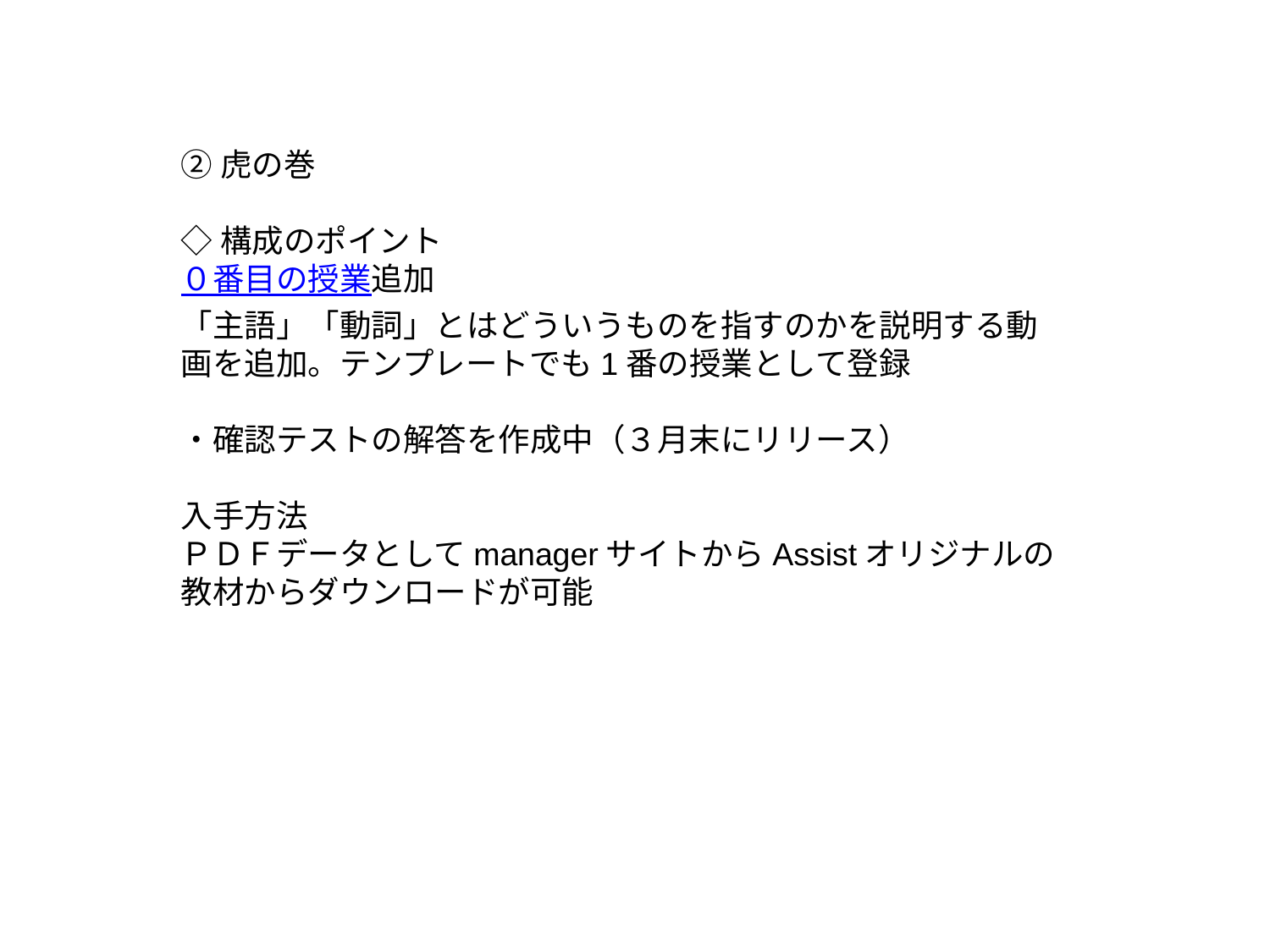

②虎の巻

◇構成のポイント
０番目の授業追加
「主語」「動詞」とはどういうものを指すのかを説明する動画を追加。テンプレートでも1番の授業として登録

・確認テストの解答を作成中（３月末にリリース）

入手方法
ＰＤＦデータとしてmanagerサイトからAssistオリジナルの教材からダウンロードが可能